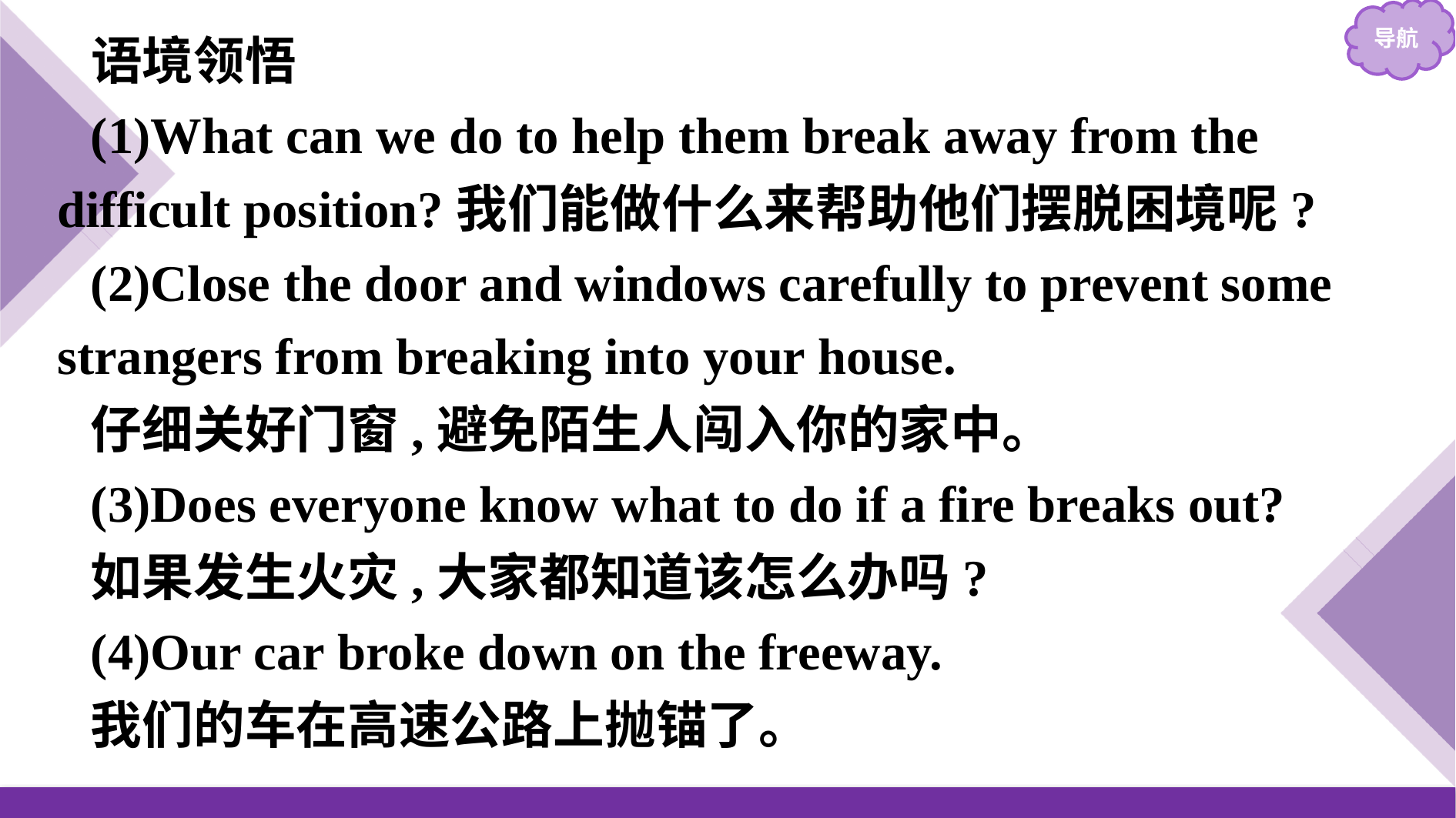

语境领悟
(1)What can we do to help them break away from the difficult position?我们能做什么来帮助他们摆脱困境呢?
(2)Close the door and windows carefully to prevent some strangers from breaking into your house.
仔细关好门窗,避免陌生人闯入你的家中。
(3)Does everyone know what to do if a fire breaks out?
如果发生火灾,大家都知道该怎么办吗?
(4)Our car broke down on the freeway.
我们的车在高速公路上抛锚了。